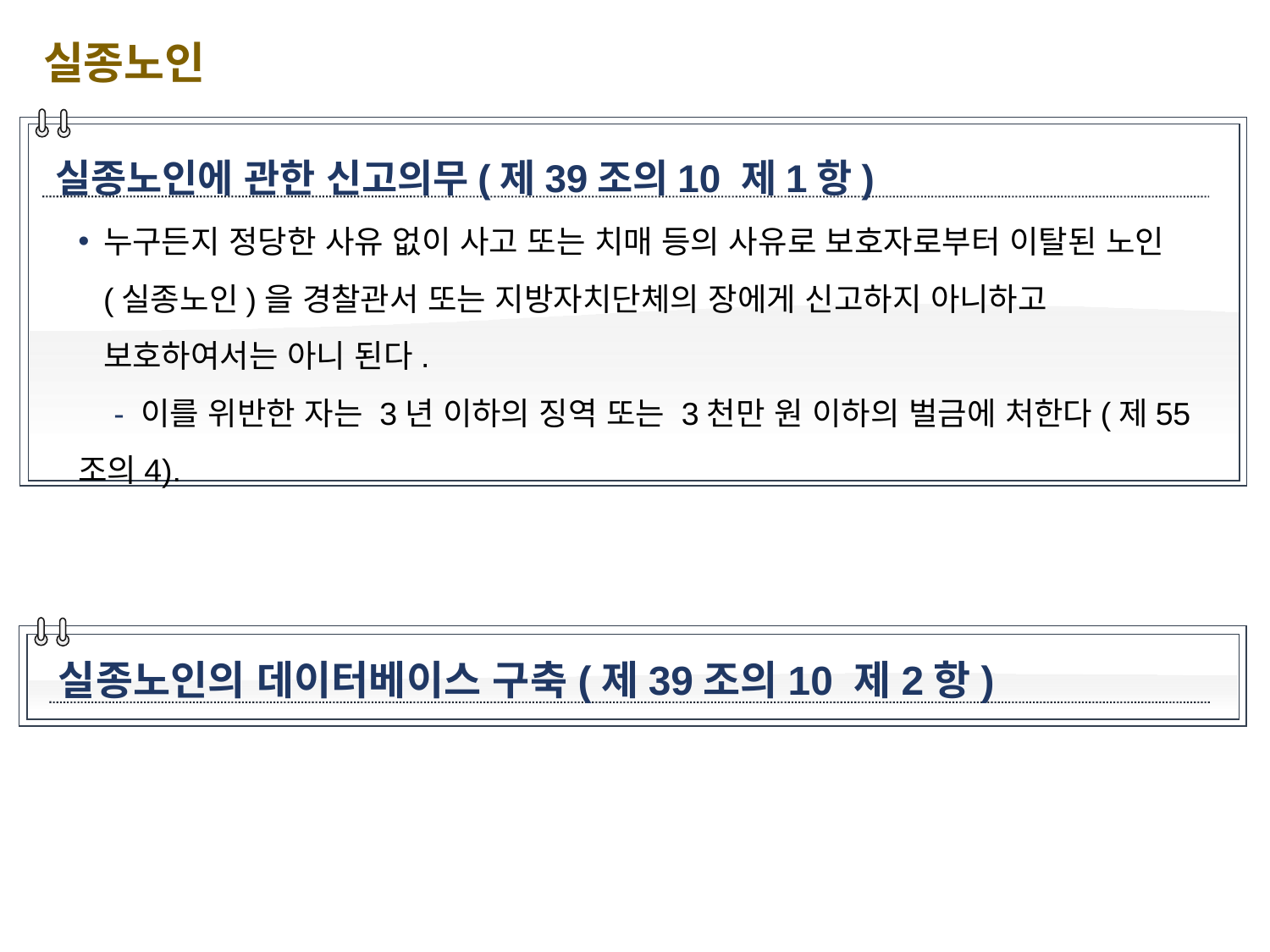

실종노인

실종노인에 관한 신고의무(제39조의10 제1항)

누구든지 정당한 사유 없이 사고 또는 치매 등의 사유로 보호자로부터 이탈된 노인(실종노인)을 경찰관서 또는 지방자치단체의 장에게 신고하지 아니하고 보호하여서는 아니 된다.
    - 이를 위반한 자는 3년 이하의 징역 또는 3천만 원 이하의 벌금에 처한다(제55조의4).

실종노인의 데이터베이스 구축(제39조의10 제2항)